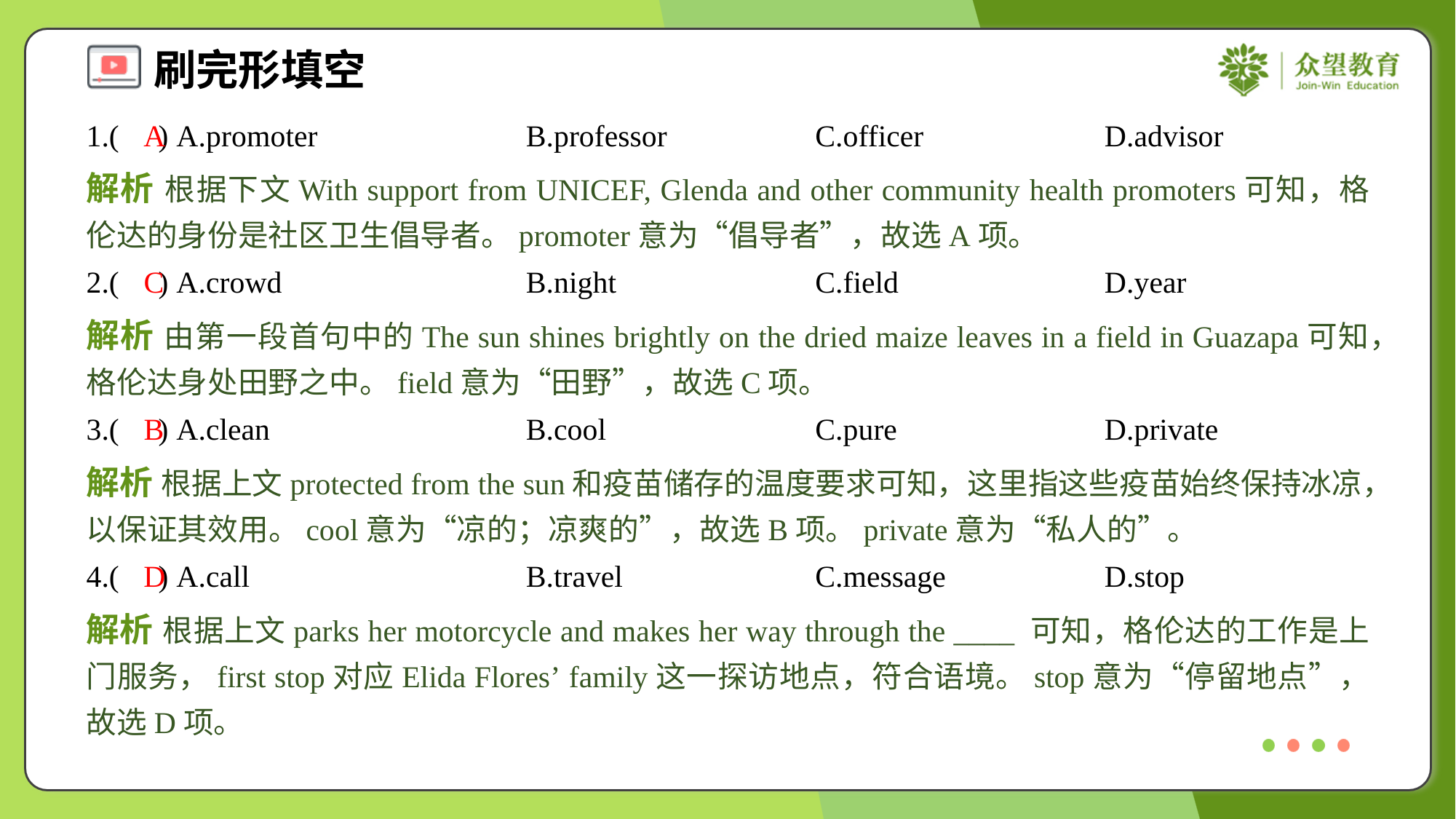

1.(     ) A.promoter	B.professor	C.officer	D.advisor
A
解析 根据下文With support from UNICEF, Glenda and other community health promoters可知，格伦达的身份是社区卫生倡导者。promoter意为“倡导者”，故选A项。
2.(     ) A.crowd	B.night	C.field	D.year
C
解析 由第一段首句中的The sun shines brightly on the dried maize leaves in a field in Guazapa可知，格伦达身处田野之中。field意为“田野”，故选C项。
3.(     ) A.clean	B.cool	C.pure	D.private
B
解析 根据上文protected from the sun和疫苗储存的温度要求可知，这里指这些疫苗始终保持冰凉，以保证其效用。cool意为“凉的；凉爽的”，故选B项。private意为“私人的”。
4.(     ) A.call	B.travel	C.message	D.stop
D
解析 根据上文parks her motorcycle and makes her way through the ____ 可知，格伦达的工作是上门服务，first stop对应Elida Flores’ family这一探访地点，符合语境。stop意为“停留地点”，故选D项。